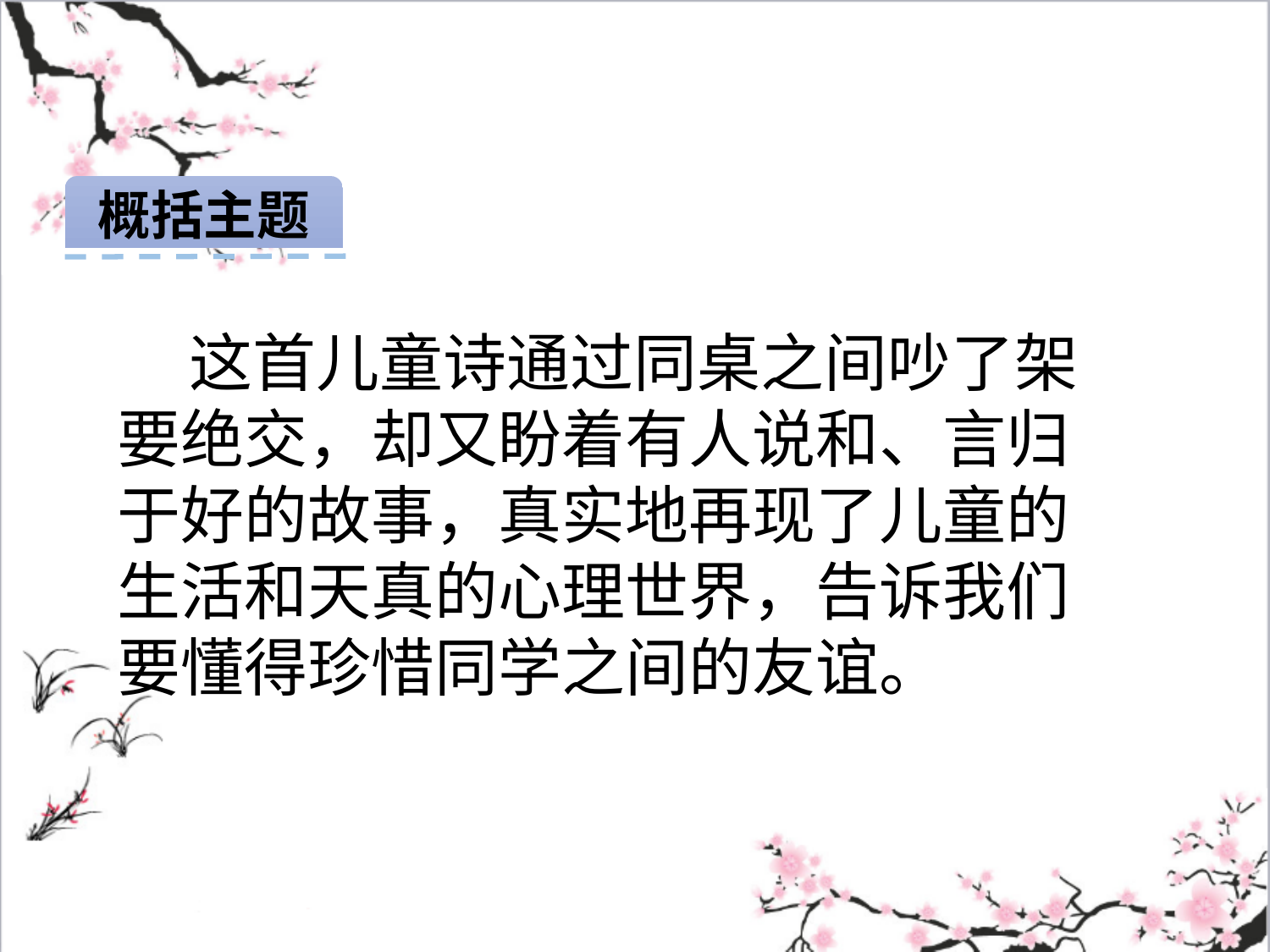

概括主题
    这首儿童诗通过同桌之间吵了架要绝交，却又盼着有人说和、言归于好的故事，真实地再现了儿童的生活和天真的心理世界，告诉我们要懂得珍惜同学之间的友谊。